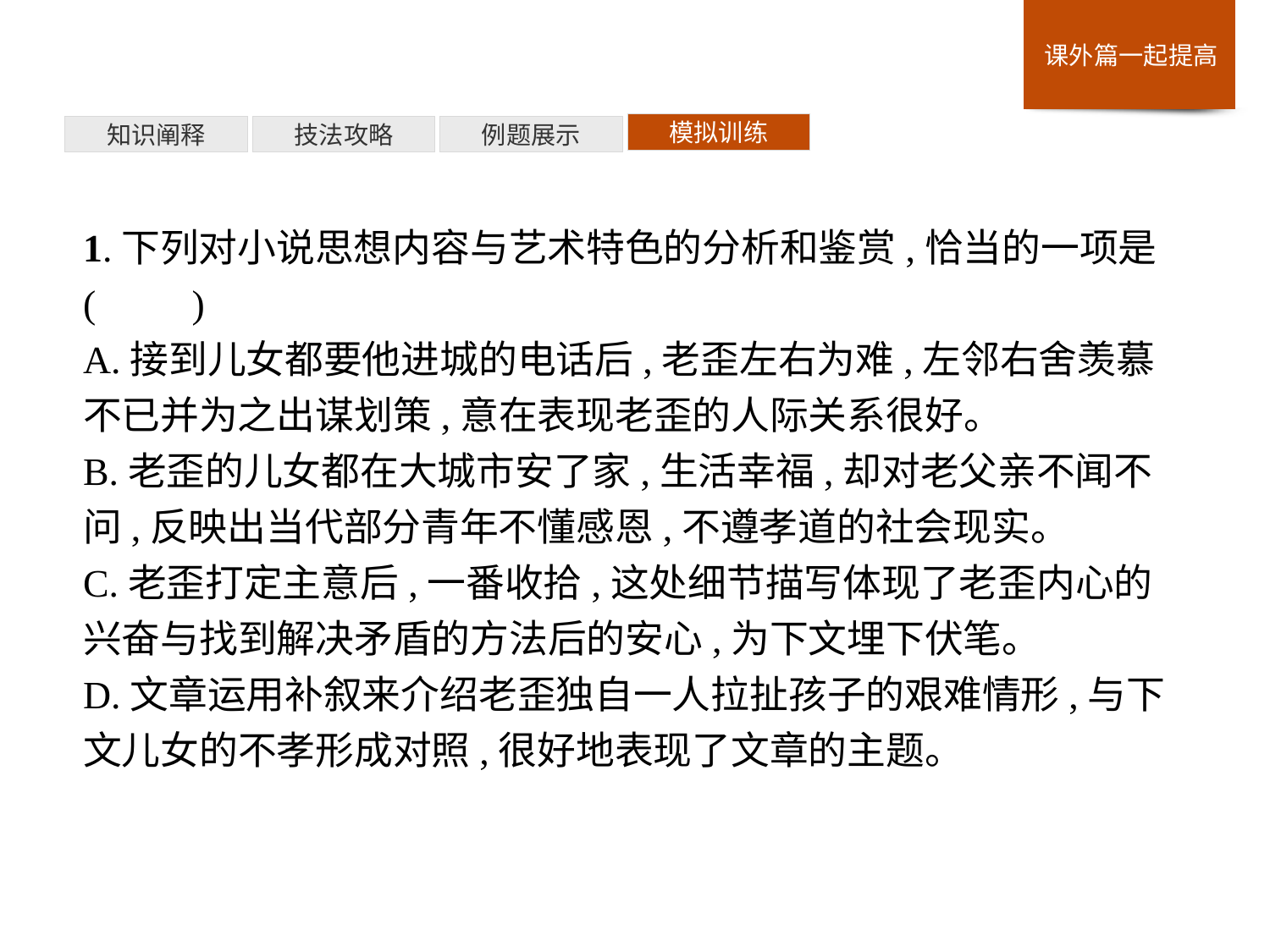

模拟训练
例题展示
技法攻略
知识阐释
1.下列对小说思想内容与艺术特色的分析和鉴赏,恰当的一项是(　　)
A.接到儿女都要他进城的电话后,老歪左右为难,左邻右舍羡慕不已并为之出谋划策,意在表现老歪的人际关系很好。
B.老歪的儿女都在大城市安了家,生活幸福,却对老父亲不闻不问,反映出当代部分青年不懂感恩,不遵孝道的社会现实。
C.老歪打定主意后,一番收拾,这处细节描写体现了老歪内心的兴奋与找到解决矛盾的方法后的安心,为下文埋下伏笔。
D.文章运用补叙来介绍老歪独自一人拉扯孩子的艰难情形,与下文儿女的不孝形成对照,很好地表现了文章的主题。